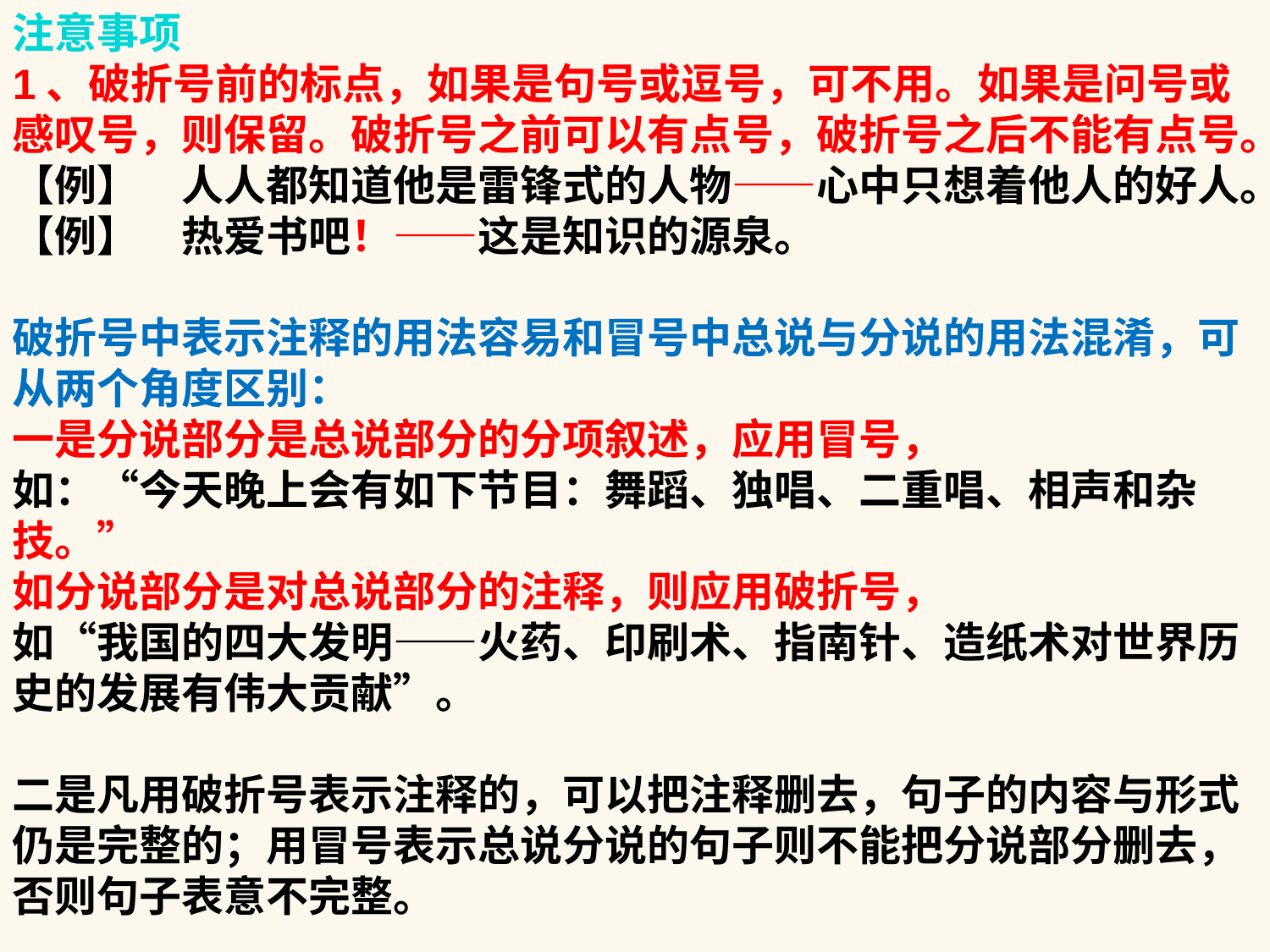

注意事项
1、破折号前的标点，如果是句号或逗号，可不用。如果是问号或感叹号，则保留。破折号之前可以有点号，破折号之后不能有点号。
【例】　人人都知道他是雷锋式的人物——心中只想着他人的好人。
【例】　热爱书吧！——这是知识的源泉。

破折号中表示注释的用法容易和冒号中总说与分说的用法混淆，可从两个角度区别：
一是分说部分是总说部分的分项叙述，应用冒号，
如：“今天晚上会有如下节目：舞蹈、独唱、二重唱、相声和杂技。”
如分说部分是对总说部分的注释，则应用破折号，
如“我国的四大发明——火药、印刷术、指南针、造纸术对世界历史的发展有伟大贡献”。

二是凡用破折号表示注释的，可以把注释删去，句子的内容与形式仍是完整的；用冒号表示总说分说的句子则不能把分说部分删去，否则句子表意不完整。